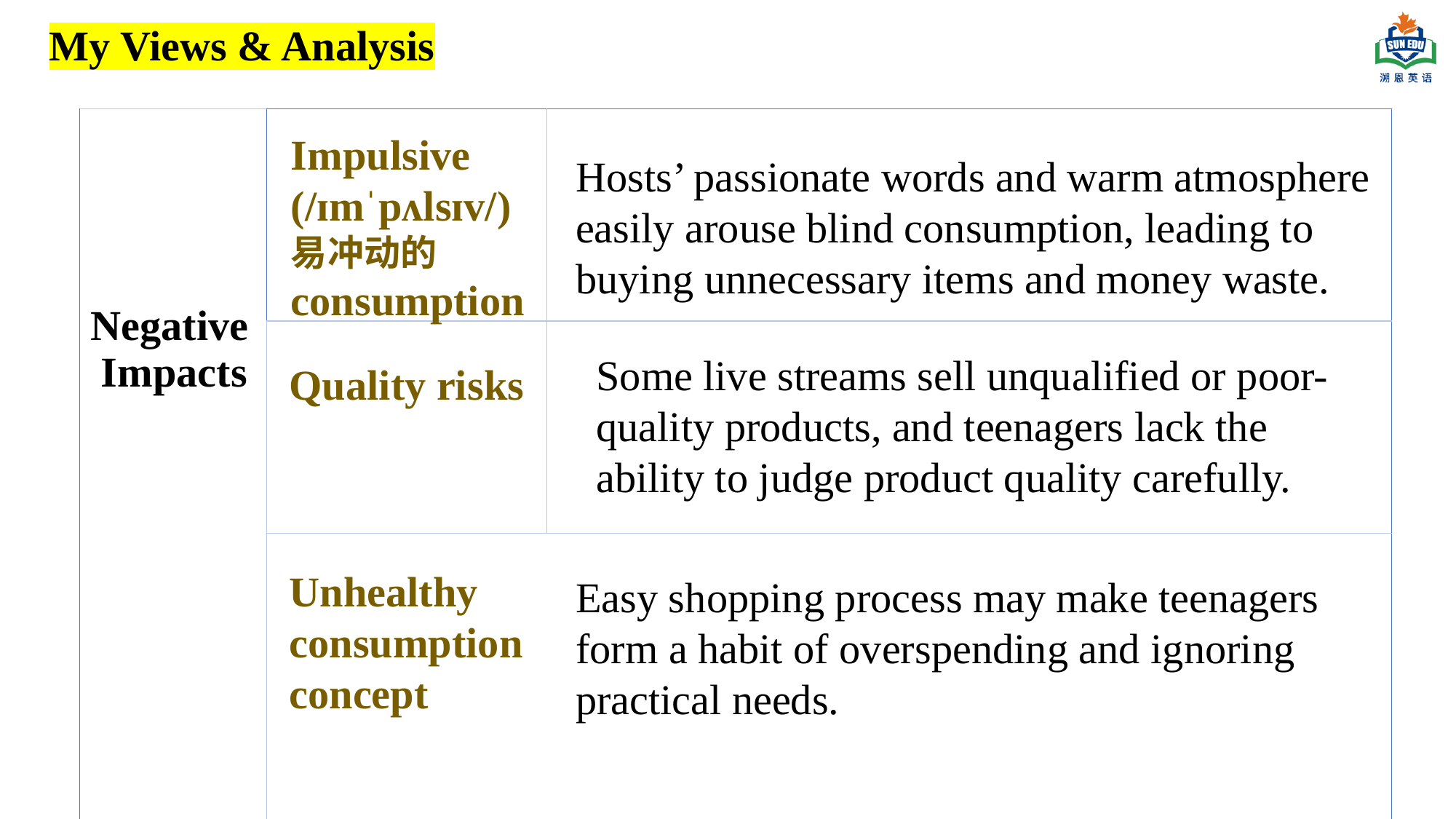

My Views & Analysis
| Negative Impacts |  |  |
| --- | --- | --- |
|  |  |  |
|  |  |  |
Impulsive
(/ɪmˈpʌlsɪv/)
易冲动的 consumption
Hosts’ passionate words and warm atmosphere easily arouse blind consumption, leading to buying unnecessary items and money waste.
Some live streams sell unqualified or poor-quality products, and teenagers lack the ability to judge product quality carefully.
Quality risks
Unhealthy consumption concept
Easy shopping process may make teenagers form a habit of overspending and ignoring practical needs.